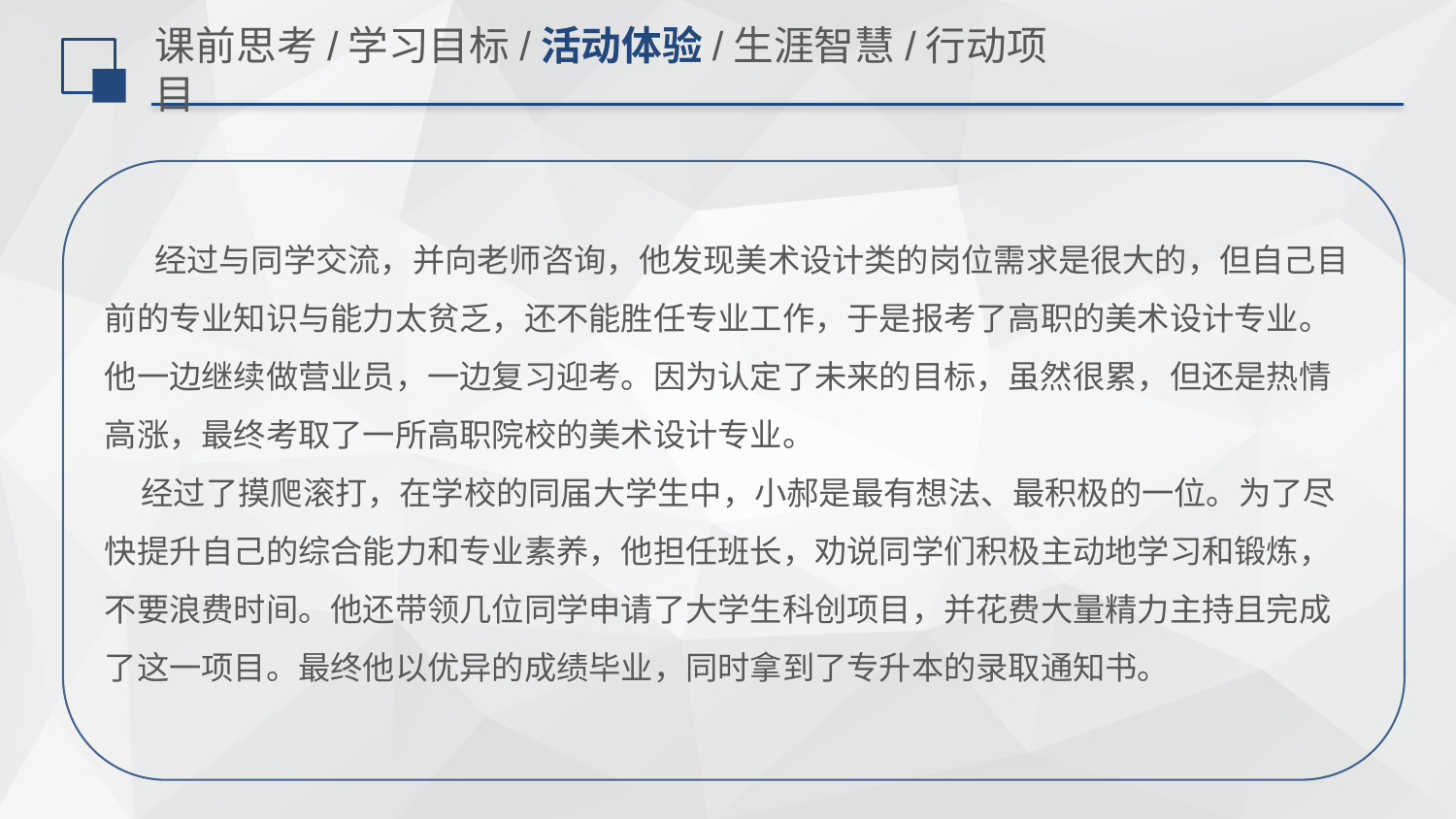

# 课前思考/学习目标/活动体验/生涯智慧/行动项目

     经过与同学交流，并向老师咨询，他发现美术设计类的岗位需求是很大的，但自己目前的专业知识与能力太贫乏，还不能胜任专业工作，于是报考了高职的美术设计专业。他一边继续做营业员，一边复习迎考。因为认定了未来的目标，虽然很累，但还是热情高涨，最终考取了一所高职院校的美术设计专业。
    经过了摸爬滚打，在学校的同届大学生中，小郝是最有想法、最积极的一位。为了尽快提升自己的综合能力和专业素养，他担任班长，劝说同学们积极主动地学习和锻炼，不要浪费时间。他还带领几位同学申请了大学生科创项目，并花费大量精力主持且完成了这一项目。最终他以优异的成绩毕业，同时拿到了专升本的录取通知书。